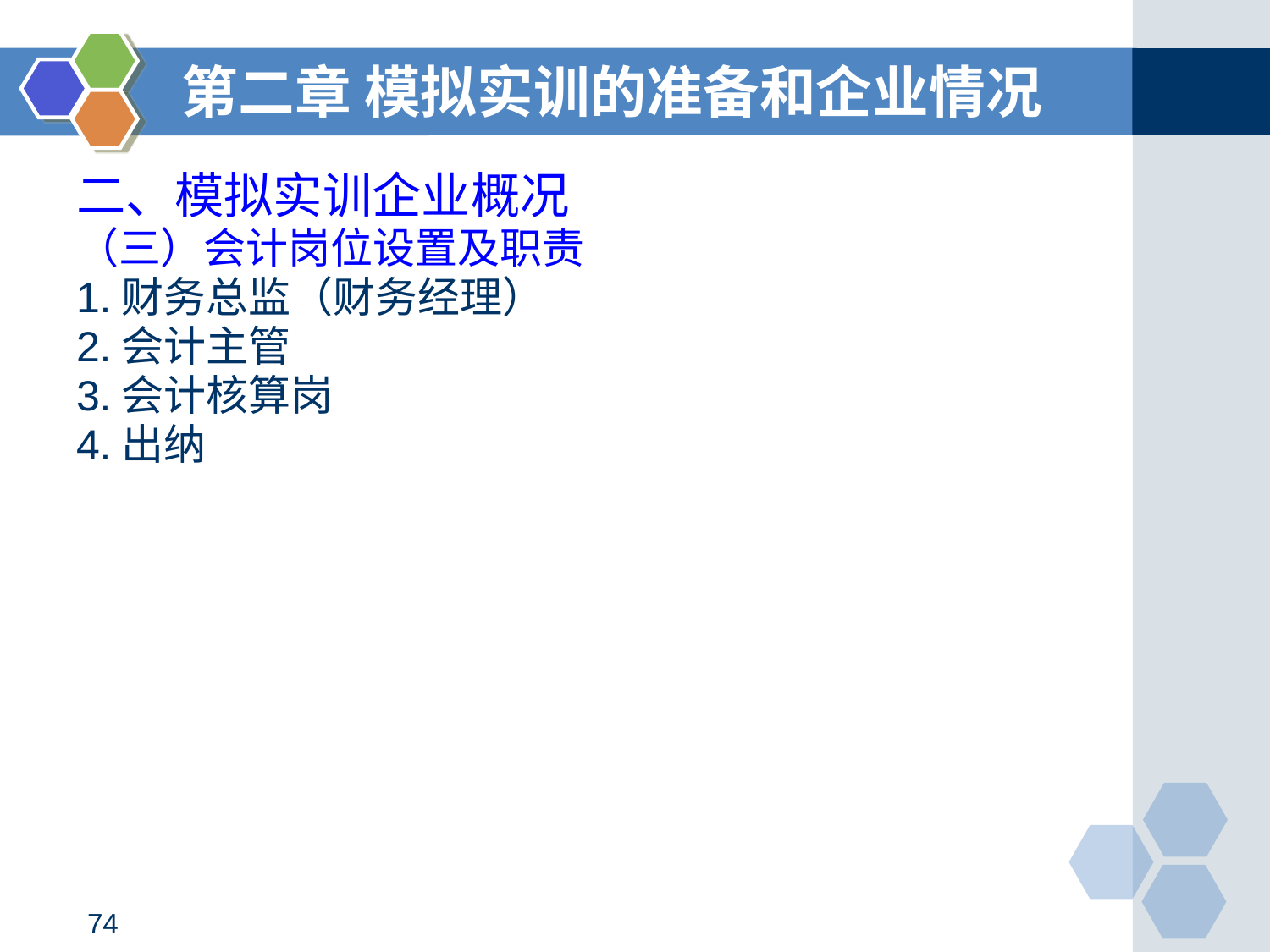

第二章 模拟实训的准备和企业情况
二、模拟实训企业概况
（三）会计岗位设置及职责
1.财务总监（财务经理）
2.会计主管
3.会计核算岗
4.出纳